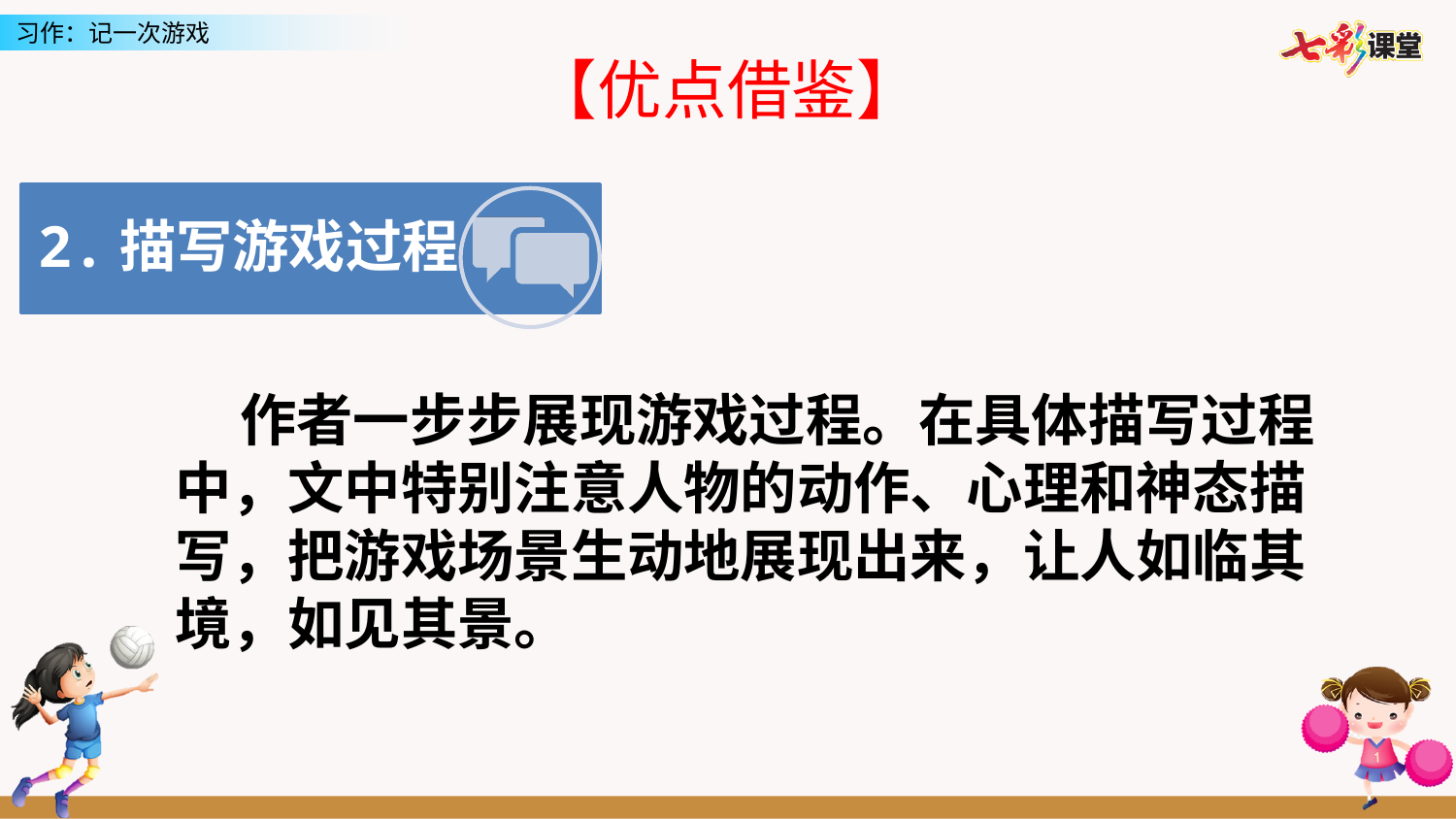

【优点借鉴】
2.描写游戏过程

    作者一步步展现游戏过程。在具体描写过程中，文中特别注意人物的动作、心理和神态描写，把游戏场景生动地展现出来，让人如临其境，如见其景。